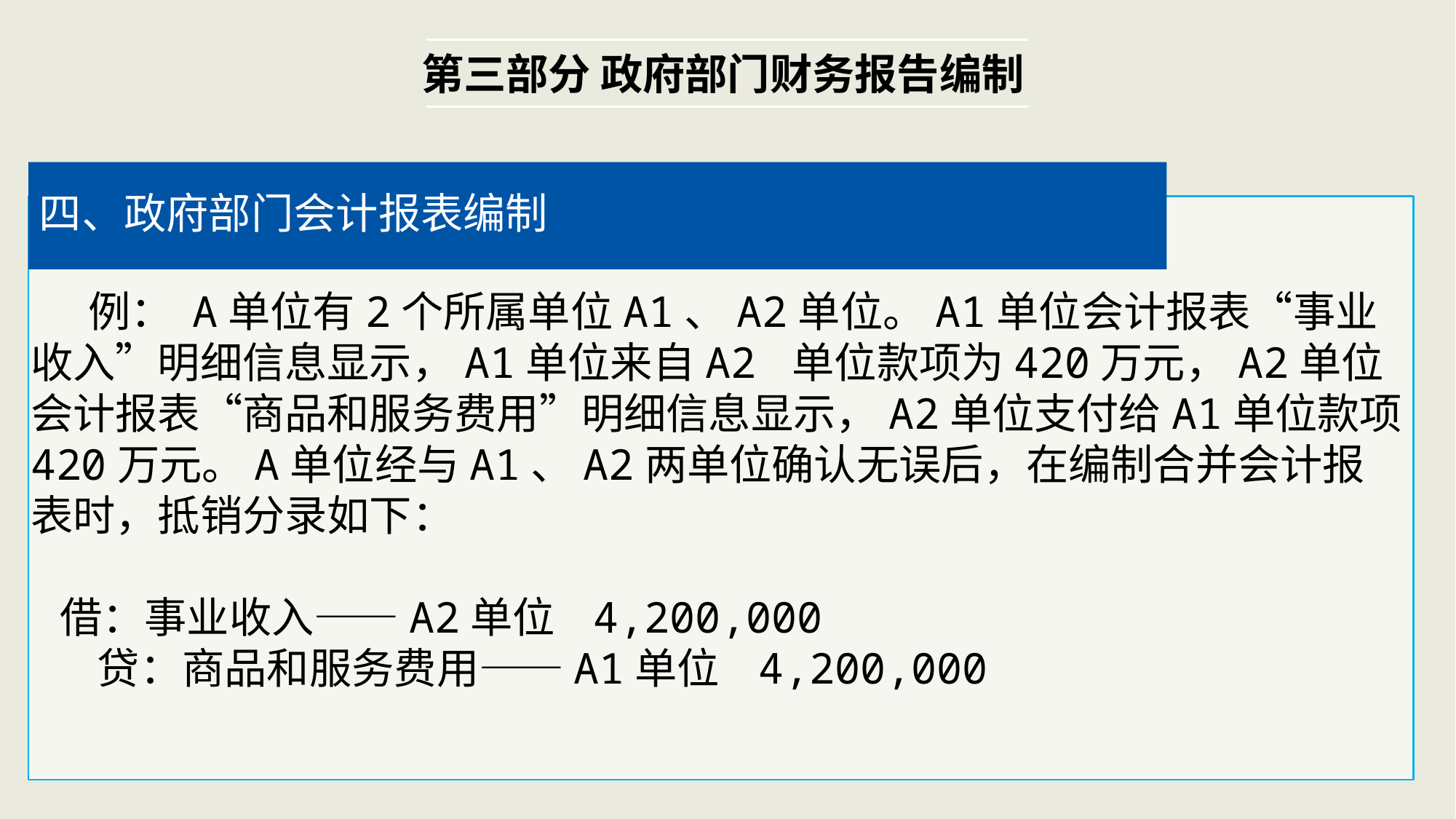

第三部分 政府部门财务报告编制

四、政府部门会计报表编制

     例： A单位有2个所属单位A1、A2单位。A1单位会计报表“事业收入”明细信息显示，A1单位来自A2 单位款项为420万元，A2单位会计报表“商品和服务费用”明细信息显示，A2单位支付给A1单位款项420万元。A单位经与A1、A2两单位确认无误后，在编制合并会计报表时，抵销分录如下：

  借：事业收入——A2单位   4,200,000
      贷：商品和服务费用——A1单位   4,200,000

100